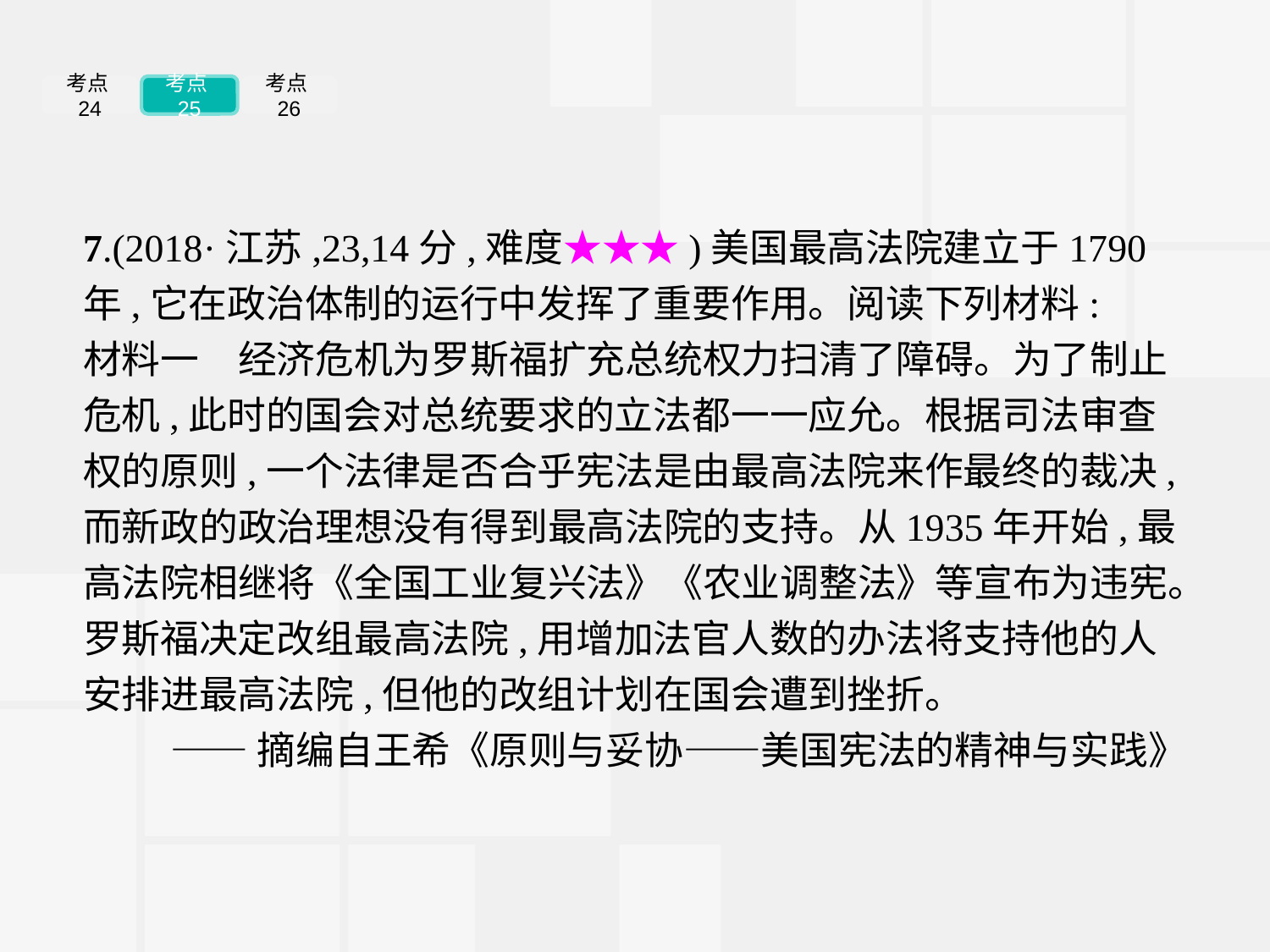

考点24
考点25
考点26
7.(2018·江苏,23,14分,难度★★★)美国最高法院建立于1790年,它在政治体制的运行中发挥了重要作用。阅读下列材料:
材料一　经济危机为罗斯福扩充总统权力扫清了障碍。为了制止危机,此时的国会对总统要求的立法都一一应允。根据司法审查权的原则,一个法律是否合乎宪法是由最高法院来作最终的裁决,而新政的政治理想没有得到最高法院的支持。从1935年开始,最高法院相继将《全国工业复兴法》《农业调整法》等宣布为违宪。罗斯福决定改组最高法院,用增加法官人数的办法将支持他的人安排进最高法院,但他的改组计划在国会遭到挫折。
——摘编自王希《原则与妥协——美国宪法的精神与实践》